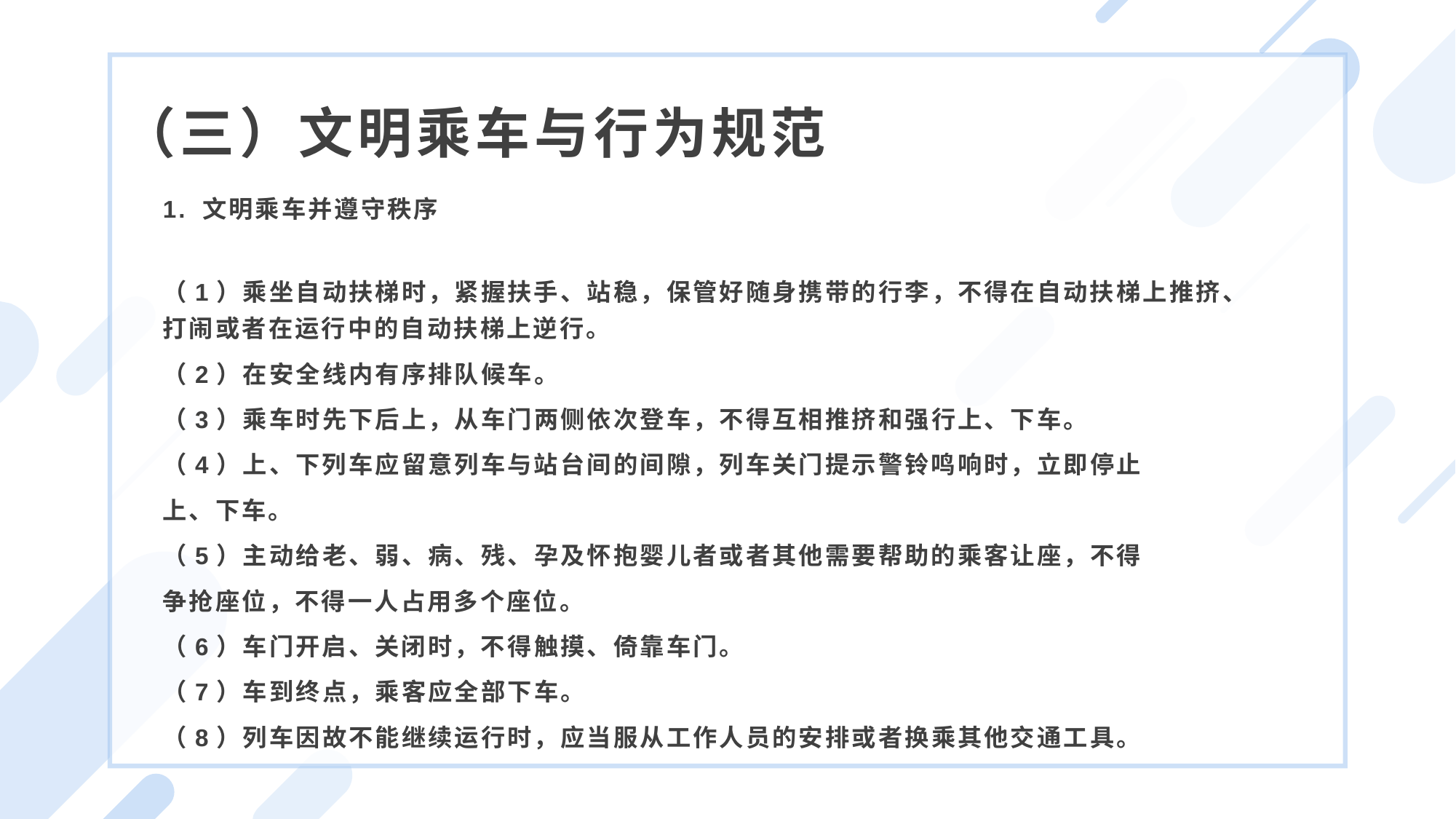

（三）文明乘车与行为规范
1. 文明乘车并遵守秩序

（1）乘坐自动扶梯时，紧握扶手、站稳，保管好随身携带的行李，不得在自动扶梯上推挤、打闹或者在运行中的自动扶梯上逆行。
（2）在安全线内有序排队候车。
（3）乘车时先下后上，从车门两侧依次登车，不得互相推挤和强行上、下车。
（4）上、下列车应留意列车与站台间的间隙，列车关门提示警铃鸣响时，立即停止
上、下车。
（5）主动给老、弱、病、残、孕及怀抱婴儿者或者其他需要帮助的乘客让座，不得
争抢座位，不得一人占用多个座位。
（6）车门开启、关闭时，不得触摸、倚靠车门。
（7）车到终点，乘客应全部下车。
（8）列车因故不能继续运行时，应当服从工作人员的安排或者换乘其他交通工具。